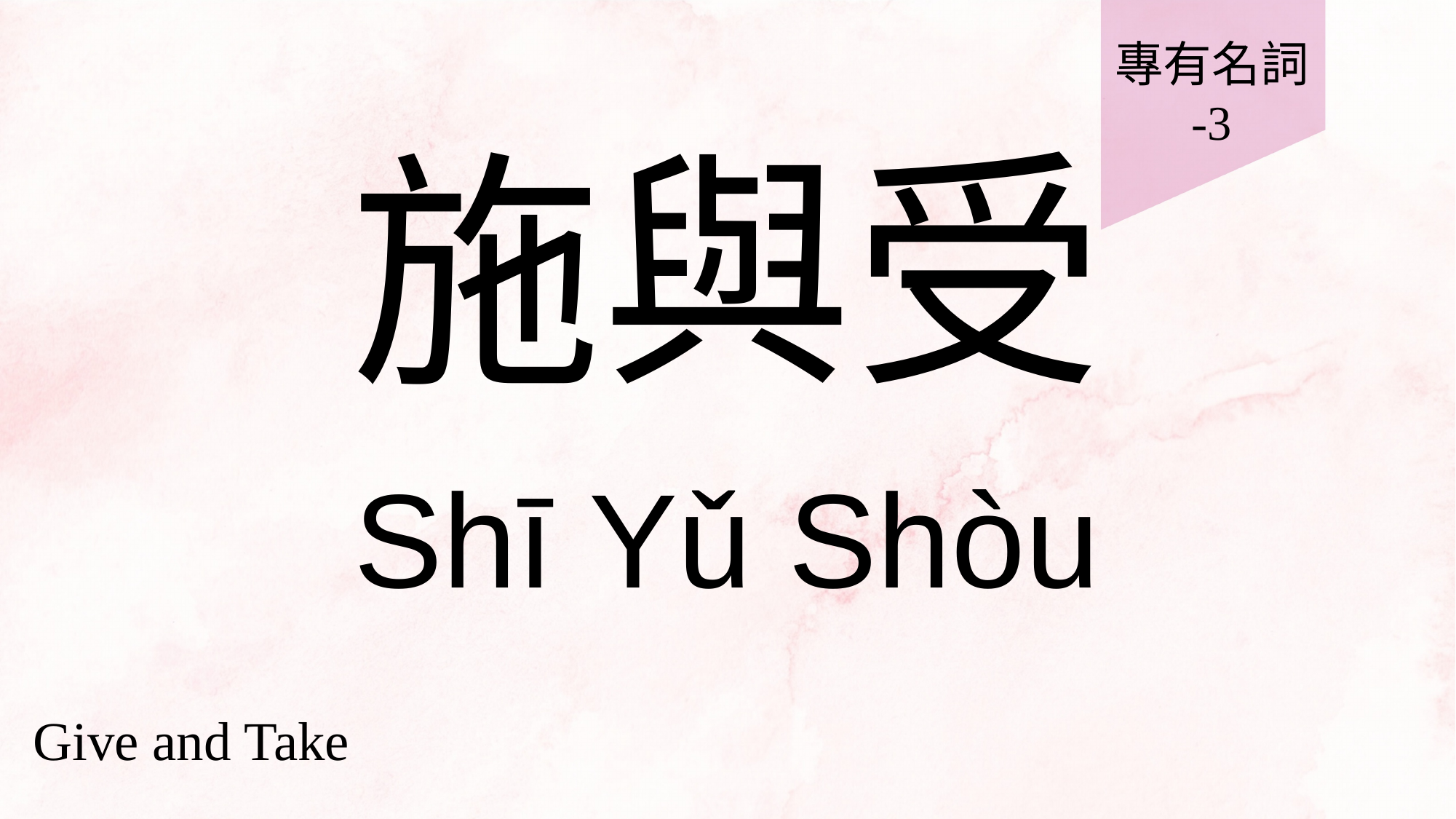

專有名詞
-3
# 施與受
Shī Yǔ Shòu
Give and Take